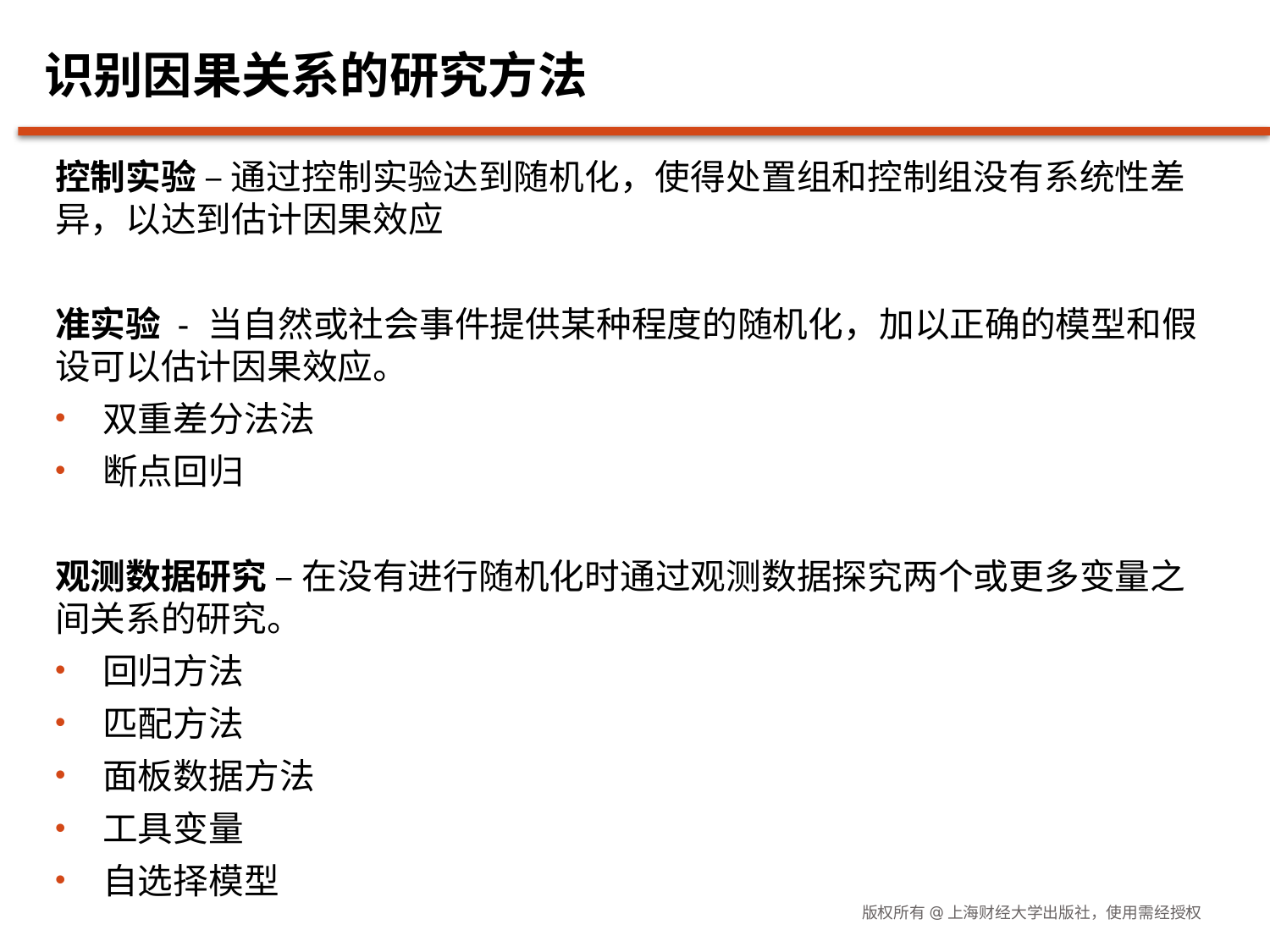

# 识别因果关系的研究方法
控制实验 – 通过控制实验达到随机化，使得处置组和控制组没有系统性差异，以达到估计因果效应

准实验 - 当自然或社会事件提供某种程度的随机化，加以正确的模型和假设可以估计因果效应。
双重差分法法
断点回归

观测数据研究 – 在没有进行随机化时通过观测数据探究两个或更多变量之间关系的研究。
回归方法
匹配方法
面板数据方法
工具变量
自选择模型

版权所有@上海财经大学出版社，使用需经授权